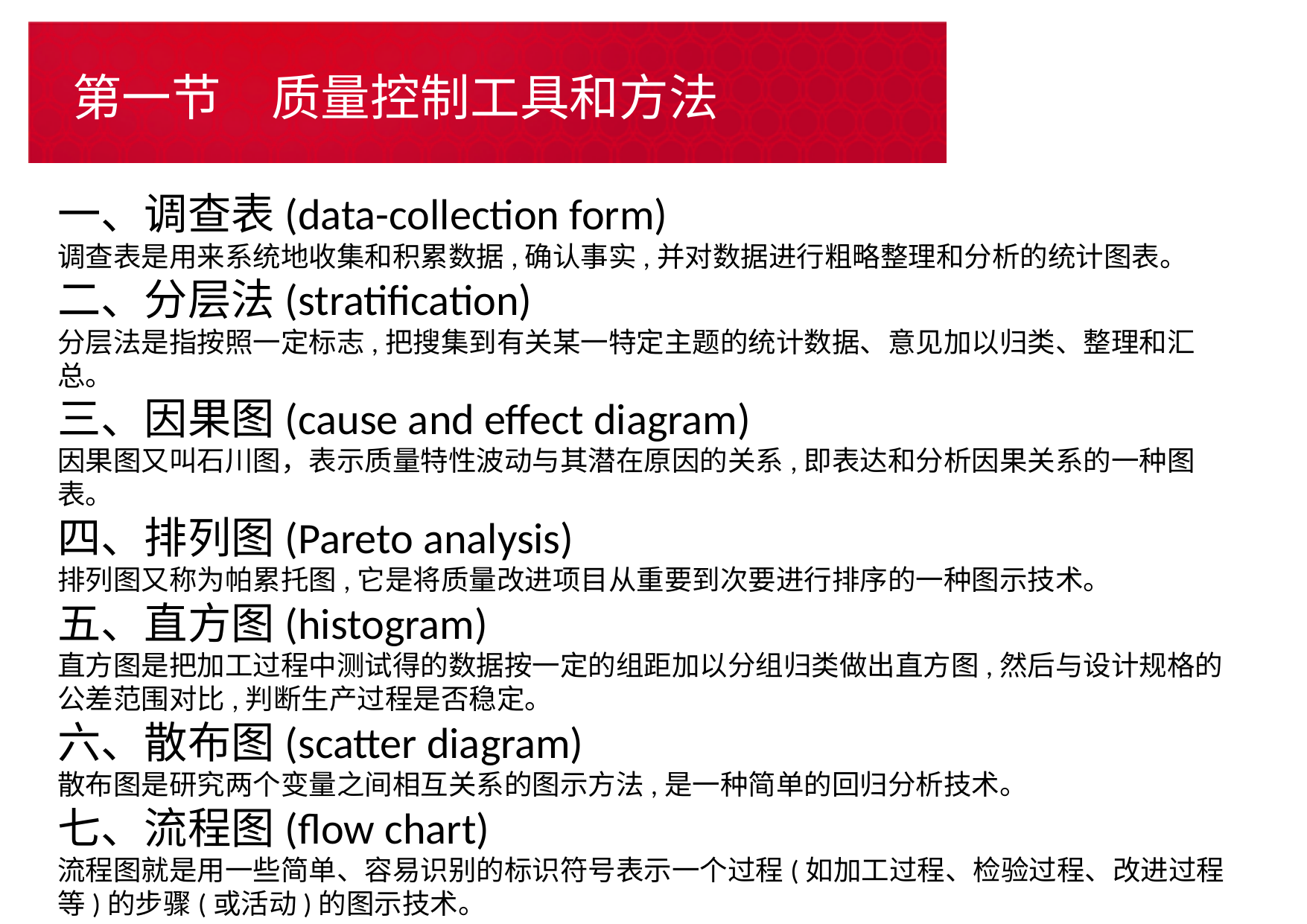

# 第一节　质量控制工具和方法
一、调查表(data-collection form)
调查表是用来系统地收集和积累数据,确认事实,并对数据进行粗略整理和分析的统计图表。
二、分层法(stratification)
分层法是指按照一定标志,把搜集到有关某一特定主题的统计数据、意见加以归类、整理和汇总。
三、因果图(cause and effect diagram)
因果图又叫石川图，表示质量特性波动与其潜在原因的关系,即表达和分析因果关系的一种图表。
四、排列图(Pareto analysis)
排列图又称为帕累托图,它是将质量改进项目从重要到次要进行排序的一种图示技术。
五、直方图(histogram)
直方图是把加工过程中测试得的数据按一定的组距加以分组归类做出直方图,然后与设计规格的公差范围对比,判断生产过程是否稳定。
六、散布图(scatter diagram)
散布图是研究两个变量之间相互关系的图示方法,是一种简单的回归分析技术。
七、流程图(flow chart)
流程图就是用一些简单、容易识别的标识符号表示一个过程(如加工过程、检验过程、改进过程等)的步骤(或活动)的图示技术。